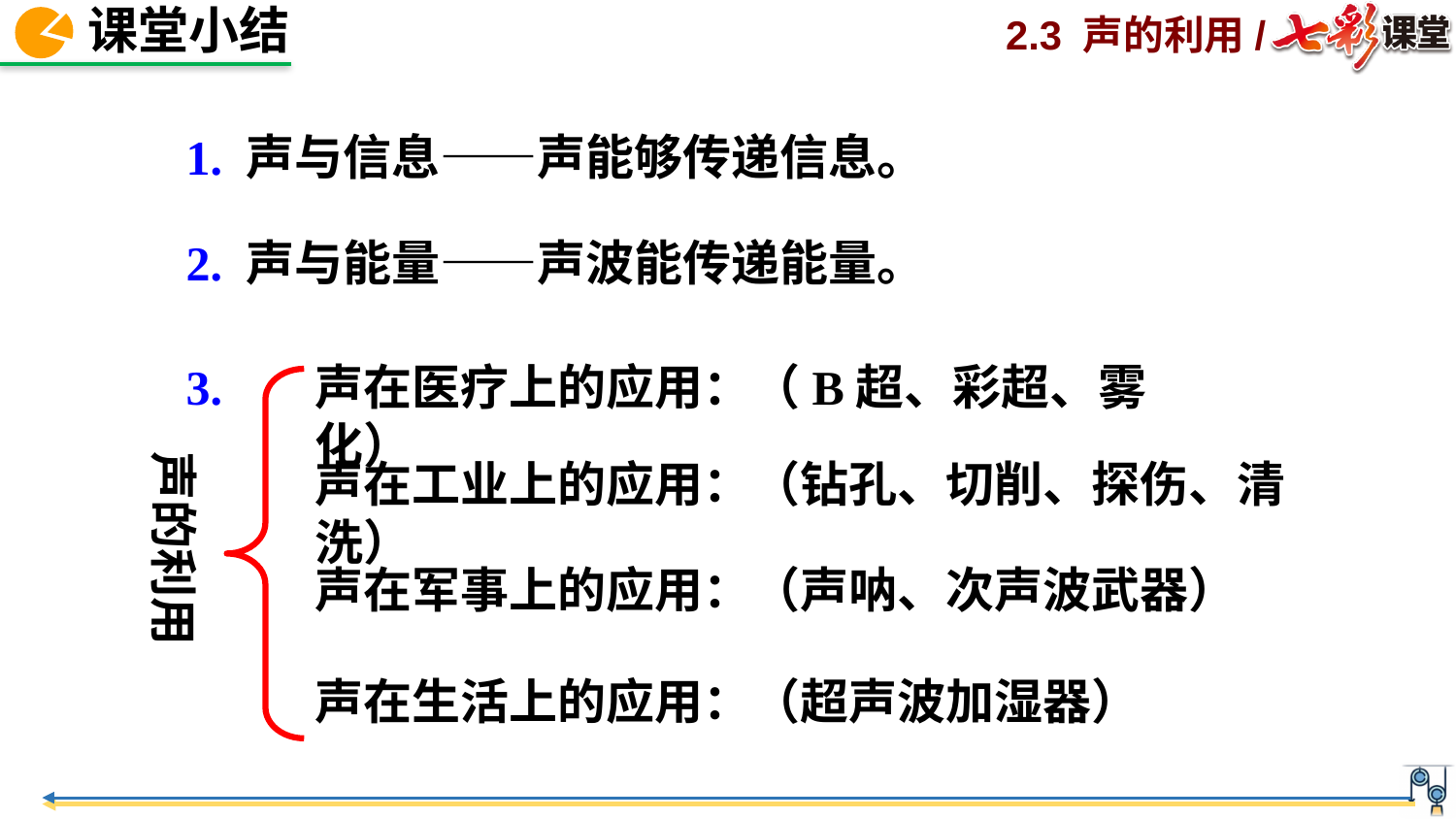

1. 声与信息——声能够传递信息。
2. 声与能量——声波能传递能量。
3.
声在医疗上的应用：（B超、彩超、雾化）

声的利用
声在工业上的应用：（钻孔、切削、探伤、清洗）
声在军事上的应用：（声呐、次声波武器）
声在生活上的应用：（超声波加湿器）